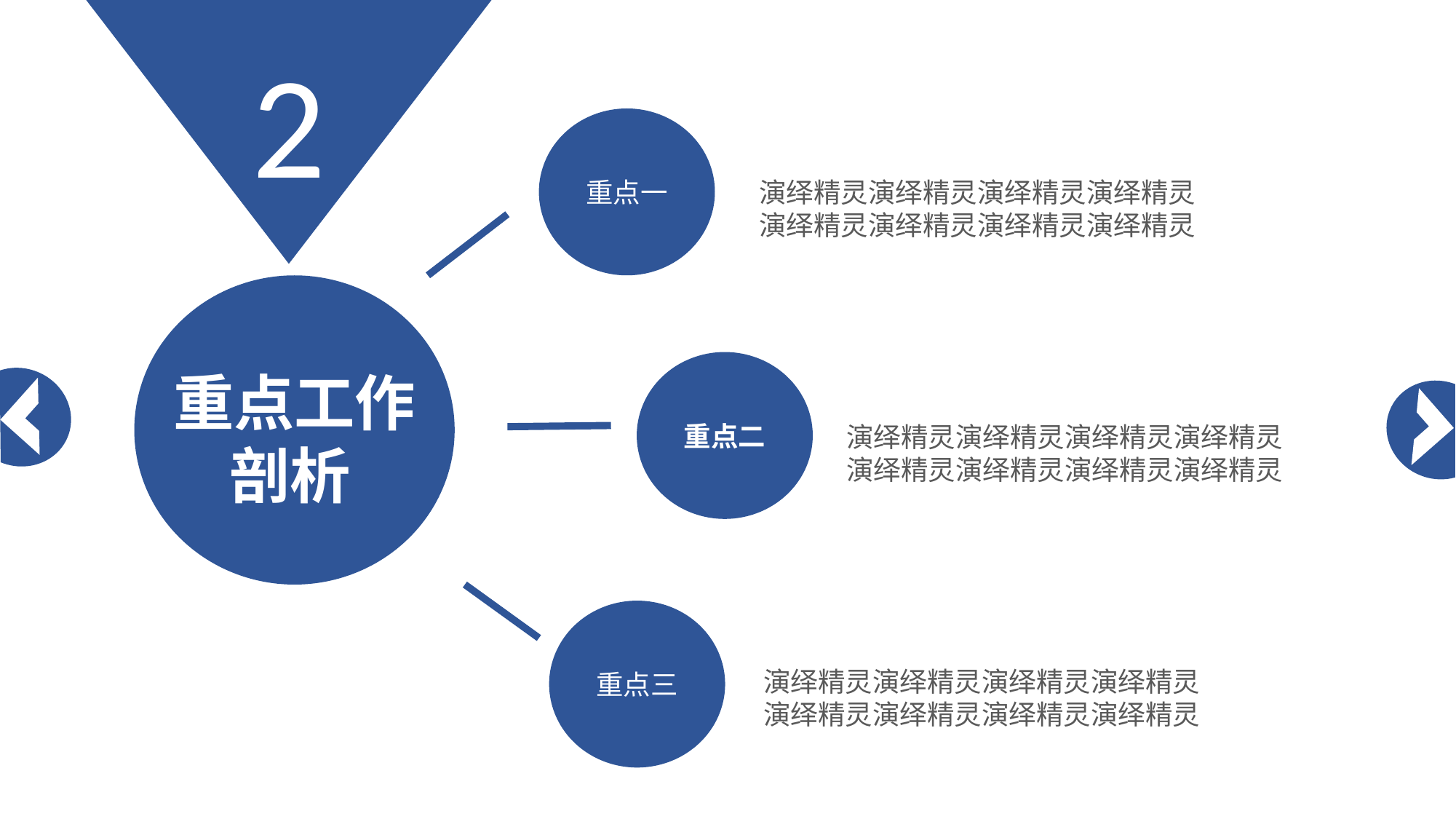

2
重点一
演绎精灵演绎精灵演绎精灵演绎精灵
演绎精灵演绎精灵演绎精灵演绎精灵

重点二
重点工作
   剖析

演绎精灵演绎精灵演绎精灵演绎精灵
演绎精灵演绎精灵演绎精灵演绎精灵

重点三
演绎精灵演绎精灵演绎精灵演绎精灵
演绎精灵演绎精灵演绎精灵演绎精灵